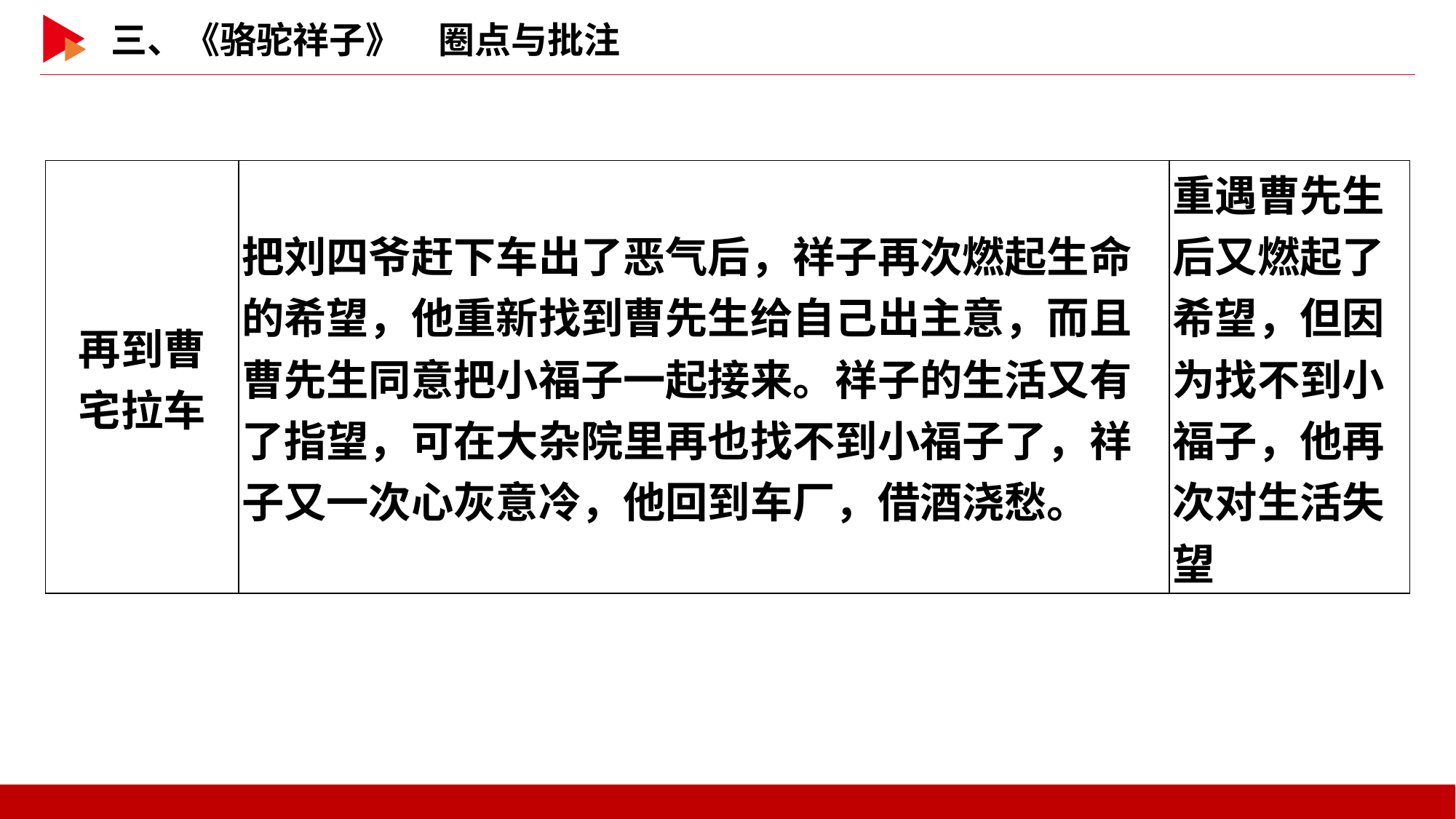

| 再到曹 宅拉车 | 把刘四爷赶下车出了恶气后，祥子再次燃起生命的希望，他重新找到曹先生给自己出主意，而且曹先生同意把小福子一起接来。祥子的生活又有了指望，可在大杂院里再也找不到小福子了，祥子又一次心灰意冷，他回到车厂，借酒浇愁。 | 重遇曹先生后又燃起了希望，但因为找不到小福子，他再次对生活失望 |
| --- | --- | --- |